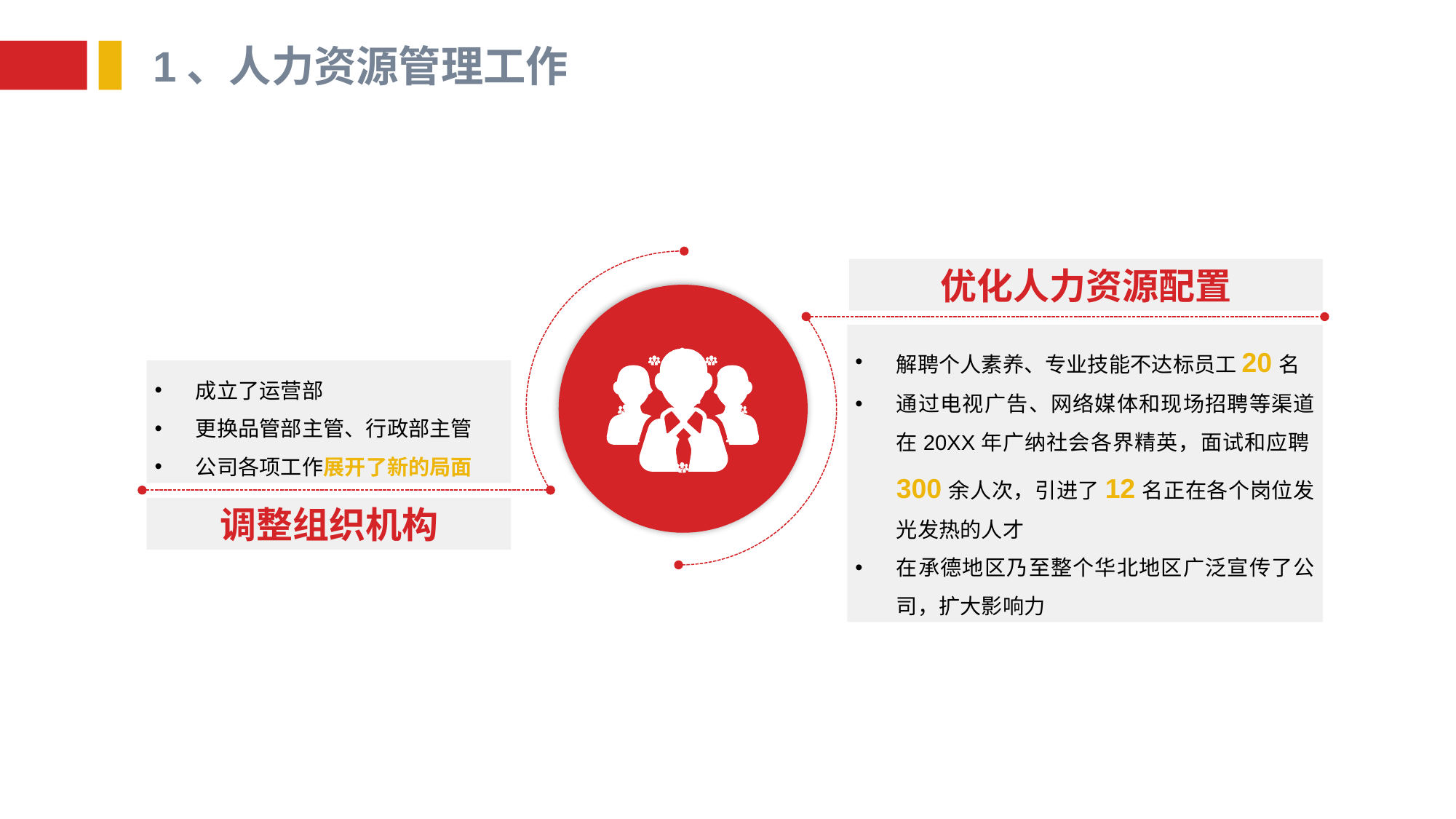

1、人力资源管理工作

优化人力资源配置

解聘个人素养、专业技能不达标员工20名
通过电视广告、网络媒体和现场招聘等渠道在20XX年广纳社会各界精英，面试和应聘300余人次，引进了12名正在各个岗位发光发热的人才
在承德地区乃至整个华北地区广泛宣传了公司，扩大影响力

成立了运营部
更换品管部主管、行政部主管
公司各项工作展开了新的局面
调整组织机构